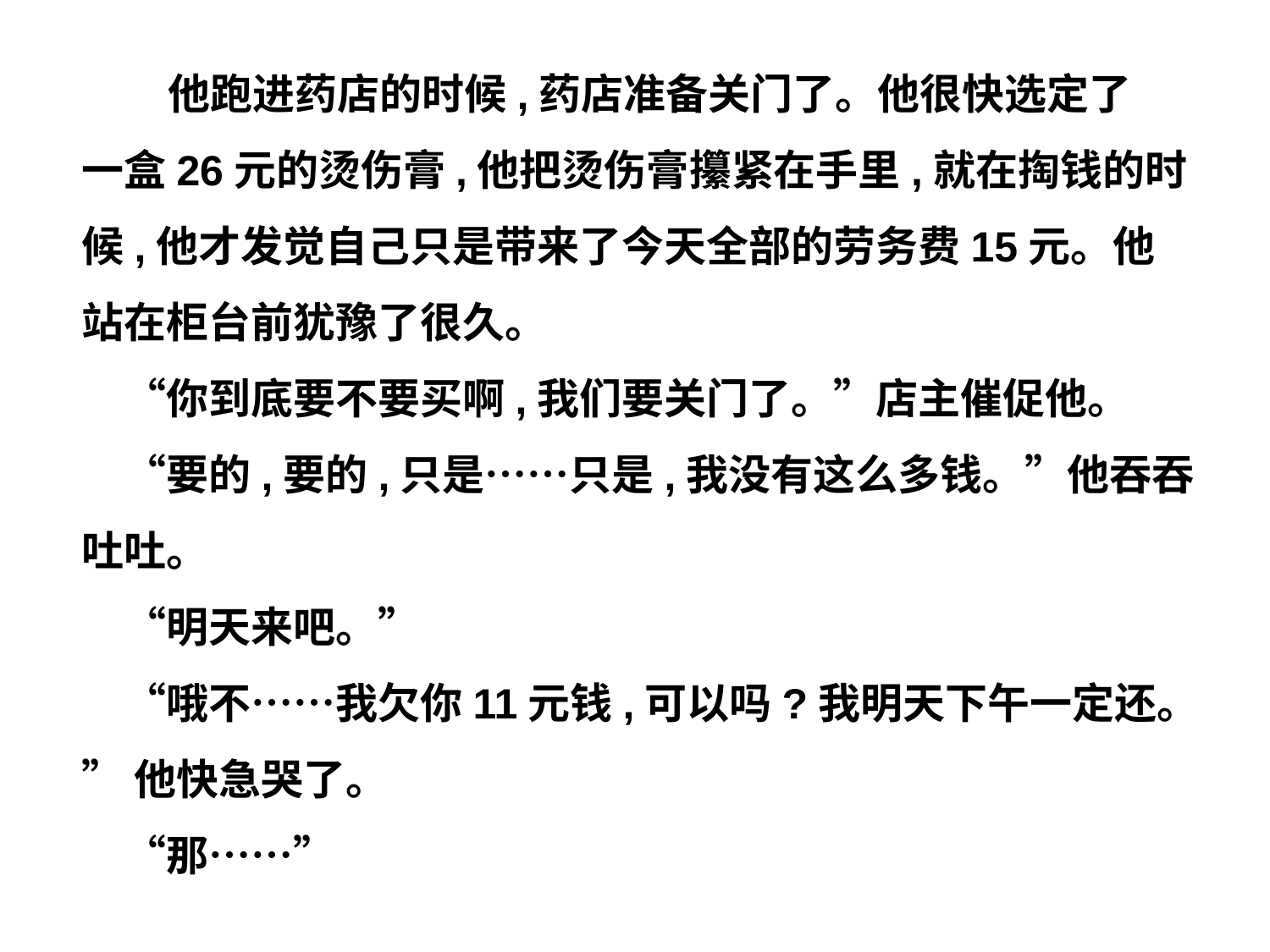

他跑进药店的时候,药店准备关门了。他很快选定了
一盒26元的烫伤膏,他把烫伤膏攥紧在手里,就在掏钱的时
候,他才发觉自己只是带来了今天全部的劳务费15元。他
站在柜台前犹豫了很久。
　“你到底要不要买啊,我们要关门了。”店主催促他。
　“要的,要的,只是……只是,我没有这么多钱。”他吞吞
吐吐。
　“明天来吧。”
　“哦不……我欠你11元钱,可以吗?我明天下午一定还。
”他快急哭了。
　“那……”